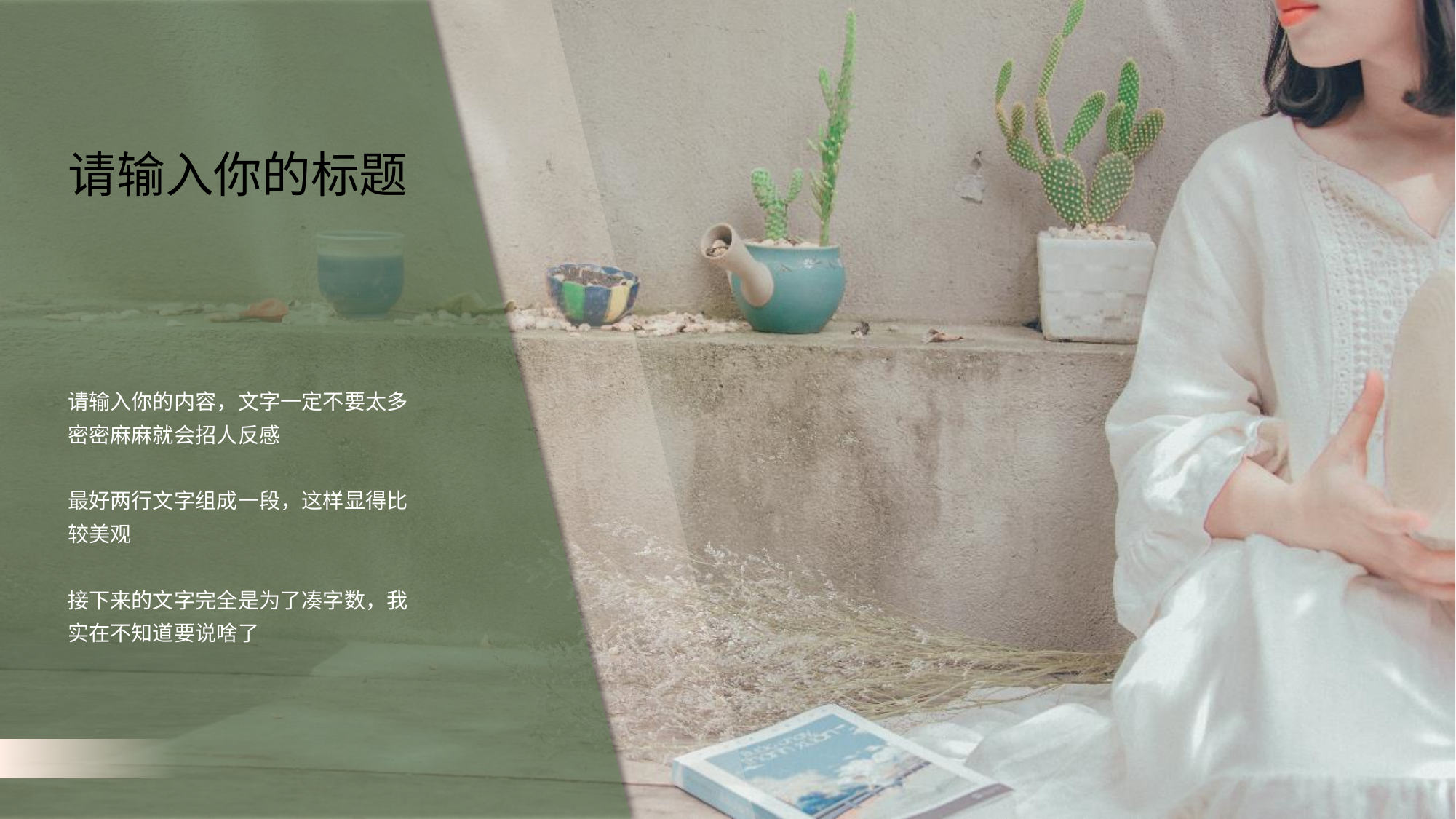

请输入你的标题
请输入你的内容，文字一定不要太多
密密麻麻就会招人反感

最好两行文字组成一段，这样显得比
较美观

接下来的文字完全是为了凑字数，我
实在不知道要说啥了